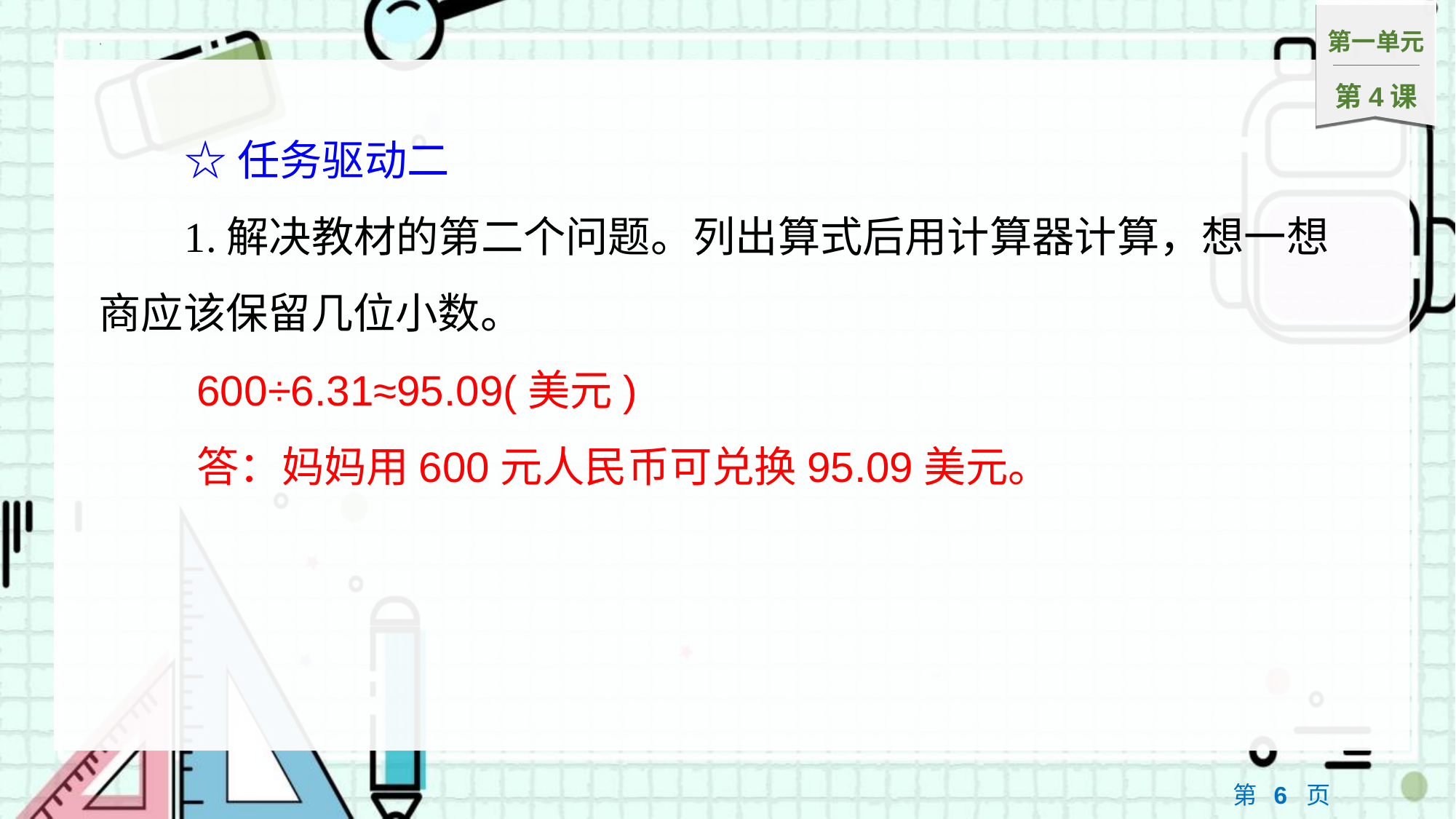

☆任务驱动二
1.解决教材的第二个问题。列出算式后用计算器计算，想一想商应该保留几位小数。
600÷6.31≈95.09(美元)
答：妈妈用600元人民币可兑换95.09美元。